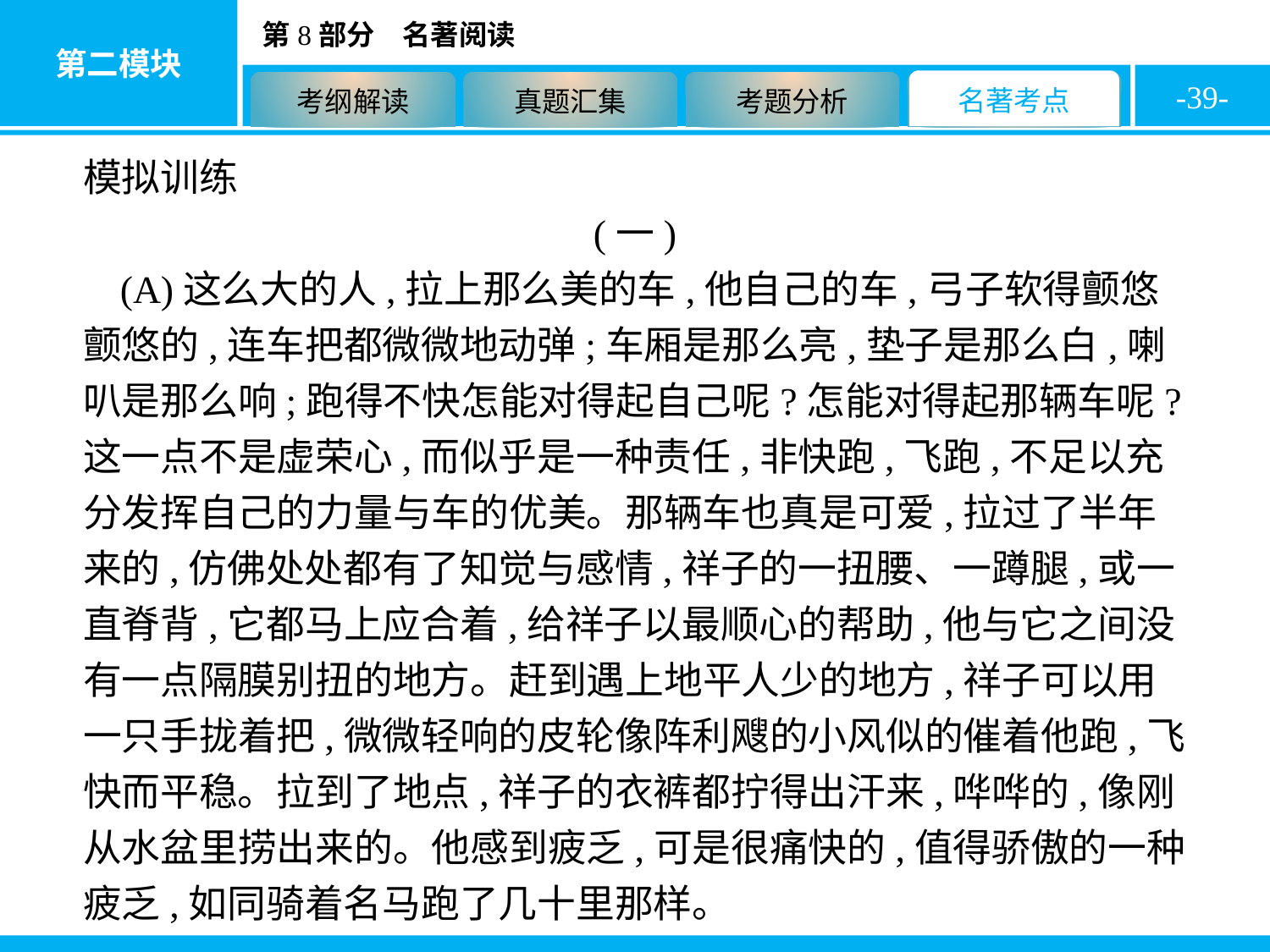

-39-
模拟训练
(一)
(A)这么大的人,拉上那么美的车,他自己的车,弓子软得颤悠颤悠的,连车把都微微地动弹;车厢是那么亮,垫子是那么白,喇叭是那么响;跑得不快怎能对得起自己呢?怎能对得起那辆车呢?这一点不是虚荣心,而似乎是一种责任,非快跑,飞跑,不足以充分发挥自己的力量与车的优美。那辆车也真是可爱,拉过了半年来的,仿佛处处都有了知觉与感情,祥子的一扭腰、一蹲腿,或一直脊背,它都马上应合着,给祥子以最顺心的帮助,他与它之间没有一点隔膜别扭的地方。赶到遇上地平人少的地方,祥子可以用一只手拢着把,微微轻响的皮轮像阵利飕的小风似的催着他跑,飞快而平稳。拉到了地点,祥子的衣裤都拧得出汗来,哗哗的,像刚从水盆里捞出来的。他感到疲乏,可是很痛快的,值得骄傲的一种疲乏,如同骑着名马跑了几十里那样。